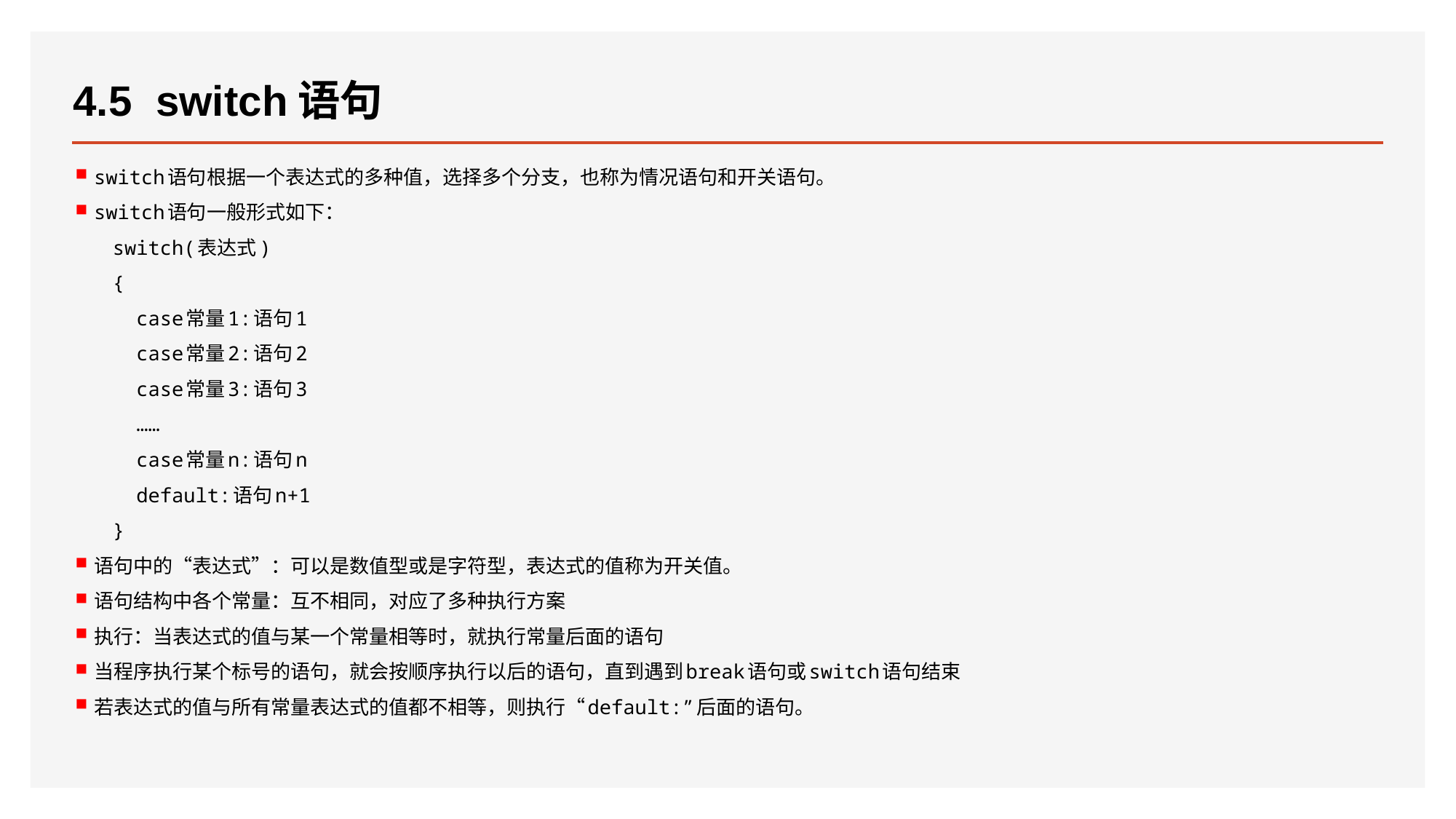

# 4.5  switch语句
switch语句根据一个表达式的多种值，选择多个分支，也称为情况语句和开关语句。
switch语句一般形式如下：
switch(表达式)
{
  case常量1:语句1
  case常量2:语句2
  case常量3:语句3
  ……
  case常量n:语句n
  default:语句n+1
}
语句中的“表达式”：可以是数值型或是字符型，表达式的值称为开关值。
语句结构中各个常量：互不相同，对应了多种执行方案
执行：当表达式的值与某一个常量相等时，就执行常量后面的语句
当程序执行某个标号的语句，就会按顺序执行以后的语句，直到遇到break语句或switch语句结束
若表达式的值与所有常量表达式的值都不相等，则执行“default:”后面的语句。